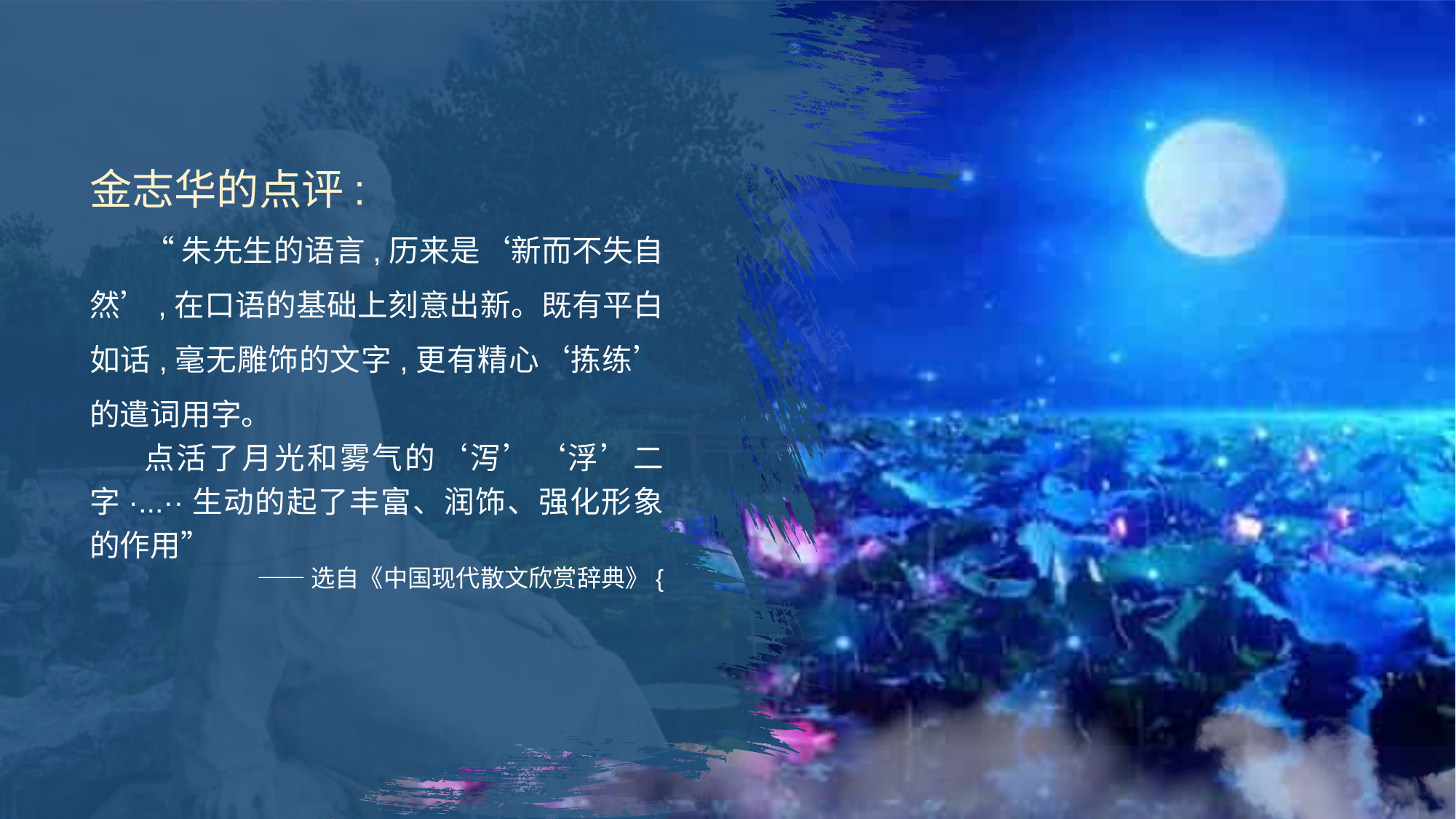

金志华的点评:
“朱先生的语言,历来是‘新而不失自然’,在口语的基础上刻意出新。既有平白如话,毫无雕饰的文字,更有精心‘拣练’的遣词用字。
点活了月光和雾气的‘泻’‘浮’二字·...··生动的起了丰富、润饰、强化形象的作用”
——选自《中国现代散文欣赏辞典》{